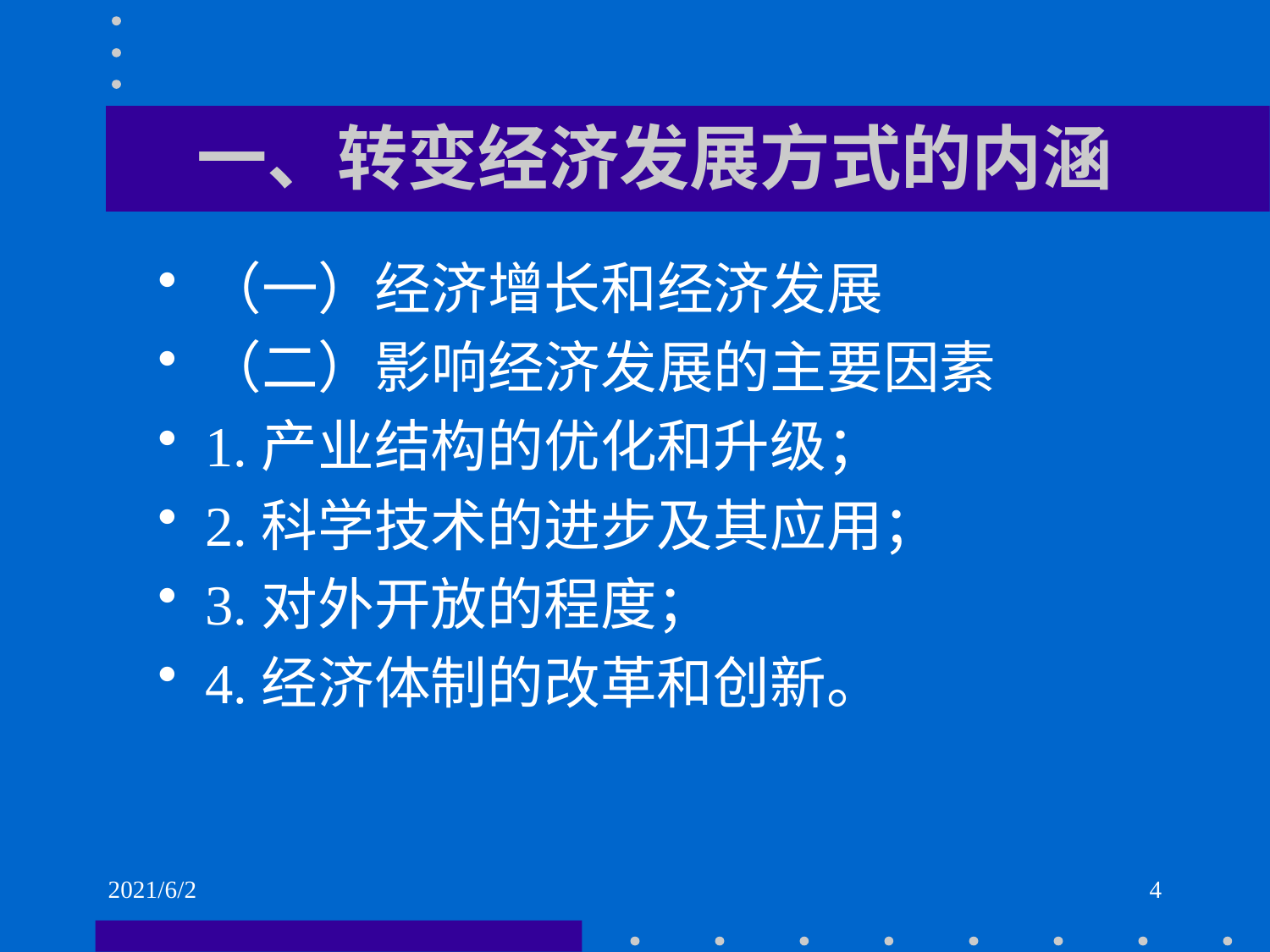

# 一、转变经济发展方式的内涵
（一）经济增长和经济发展
（二）影响经济发展的主要因素
1.产业结构的优化和升级；
2.科学技术的进步及其应用；
3.对外开放的程度；
4.经济体制的改革和创新。
2021/6/2
4